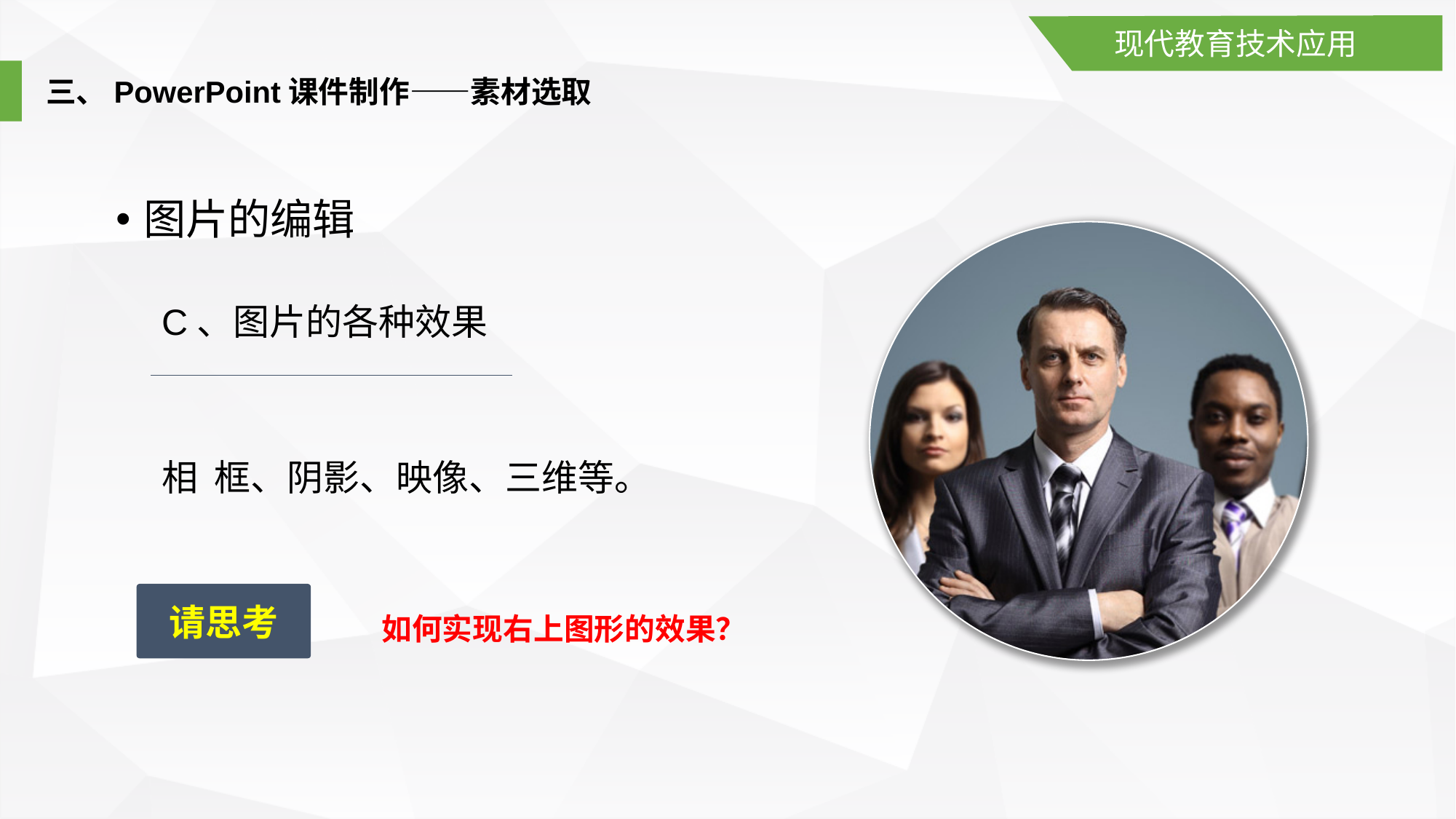

现代教育技术应用

三、PowerPoint课件制作——素材选取
图片的编辑

C、图片的各种效果
相  框、阴影、映像、三维等。
请思考
如何实现右上图形的效果？